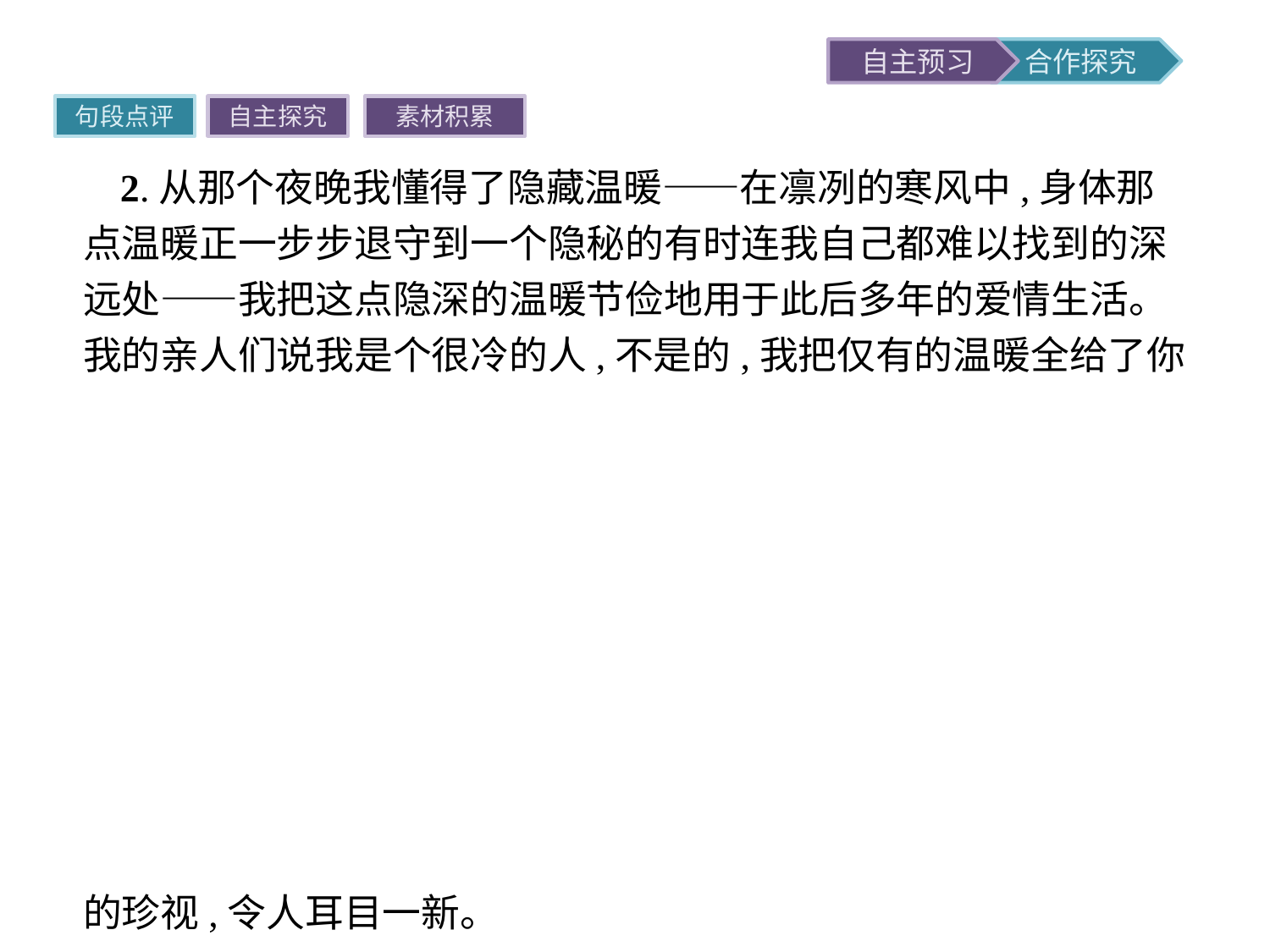

句段点评
自主探究
素材积累
2.从那个夜晚我懂得了隐藏温暖——在凛冽的寒风中,身体那点温暖正一步步退守到一个隐秘的有时连我自己都难以找到的深远处——我把这点隐深的温暖节俭地用于此后多年的爱情生活。我的亲人们说我是个很冷的人,不是的,我把仅有的温暖全给了你们。
点评这段话含蓄深沉,充满了暖暖的人间温情。从被冻坏一条腿以后,作者彻底认识了寒冷的厉害,从而也形成了对困难与挫折的深刻认识:一个人去盲目地对付巨大的困难与挫折,其实是作无谓牺牲;一个人要懂得积蓄自己的力量来应对生活中的困难与挫折,对自己的终身伴侣更要懂得相濡以沫,要用全部的爱去温暖他人。“身体那点温暖正一步步退守到一个隐秘的有时连我自己都难以找到的深远处”运用拟人手法,传神地写出了在寒风凛冽之时,生命力的顽强和坚韧。“节俭”一词,写出了作者对“温暖”的珍视,令人耳目一新。